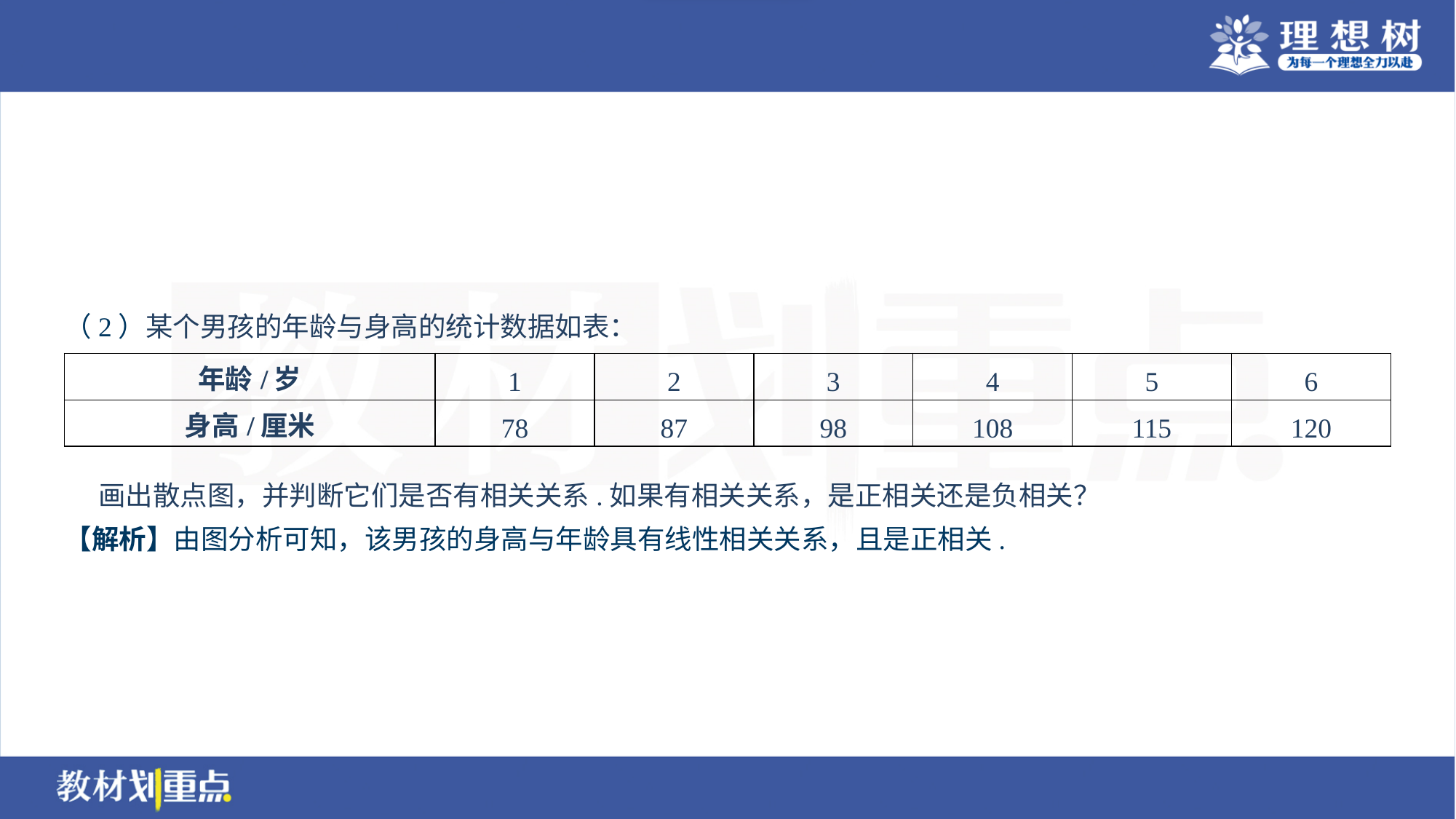

（2）某个男孩的年龄与身高的统计数据如表：
| 年龄/岁 | 1 | 2 | 3 | 4 | 5 | 6 |
| --- | --- | --- | --- | --- | --- | --- |
| 身高/厘米 | 78 | 87 | 98 | 108 | 115 | 120 |
    画出散点图，并判断它们是否有相关关系.如果有相关关系，是正相关还是负相关？
【解析】由图分析可知，该男孩的身高与年龄具有线性相关关系，且是正相关.